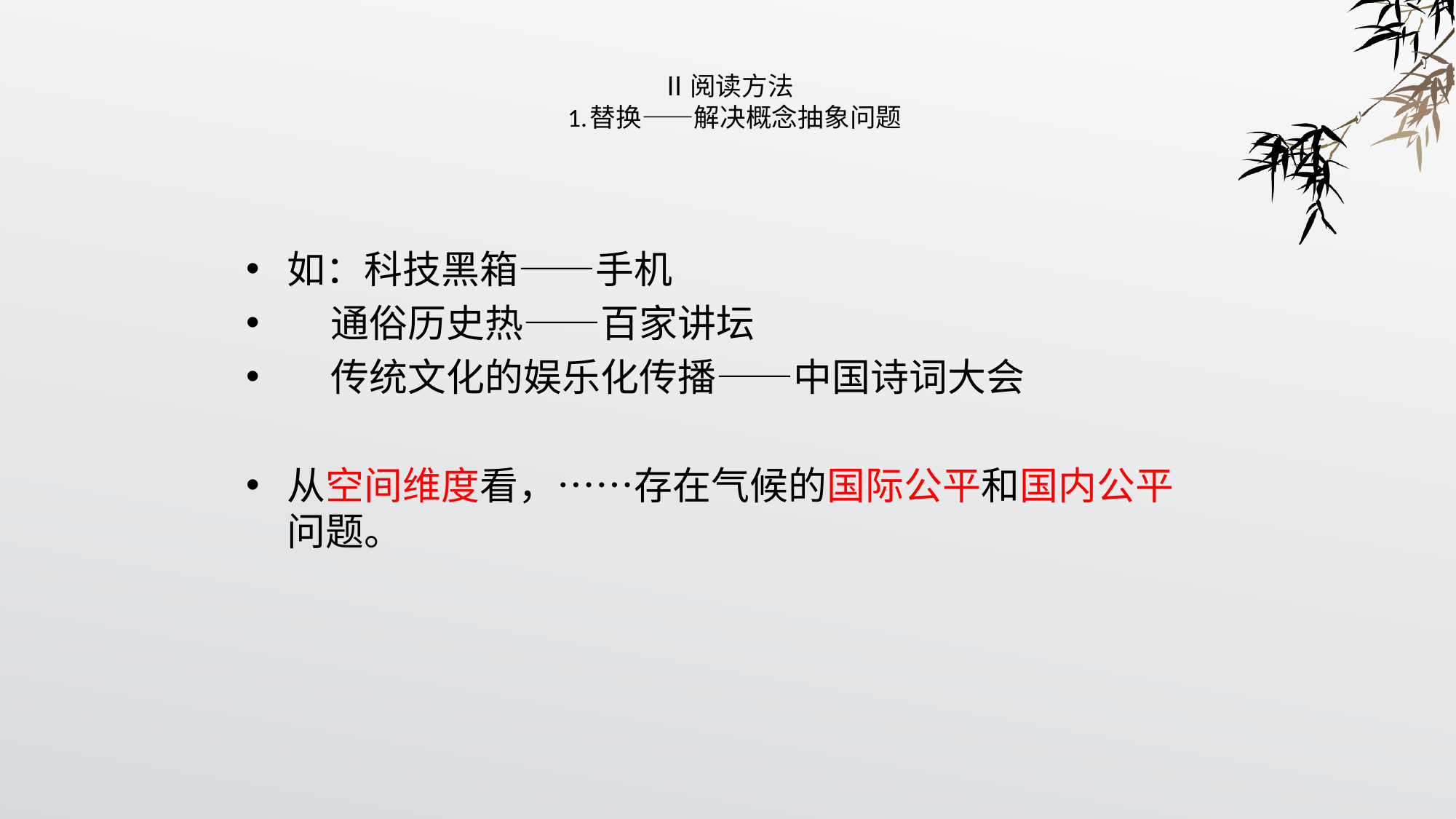

# Ⅱ阅读方法 1.替换——解决概念抽象问题
如：科技黑箱——手机
    通俗历史热——百家讲坛
    传统文化的娱乐化传播——中国诗词大会

从空间维度看，……存在气候的国际公平和国内公平问题。